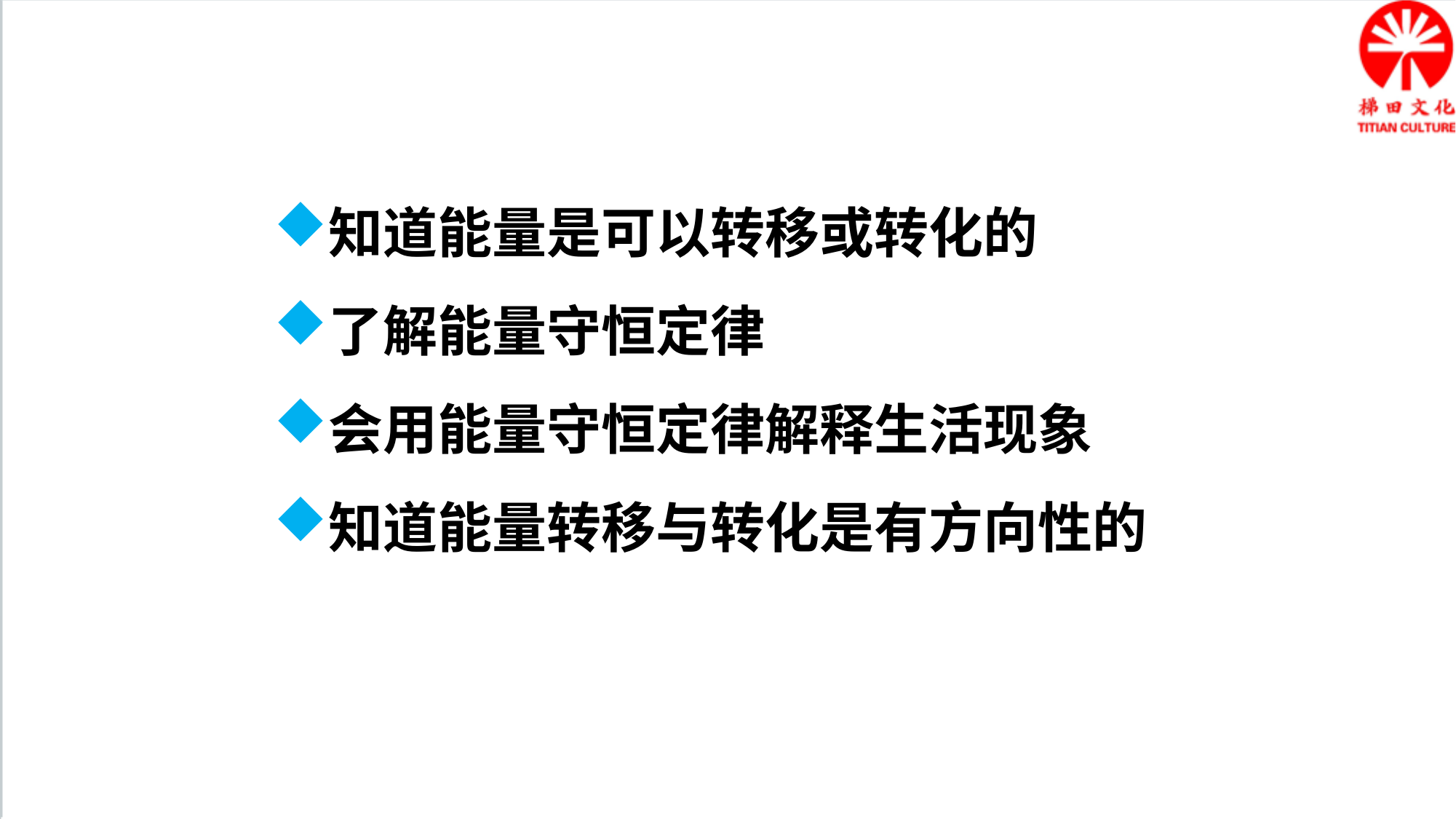

知道能量是可以转移或转化的
了解能量守恒定律
会用能量守恒定律解释生活现象
知道能量转移与转化是有方向性的